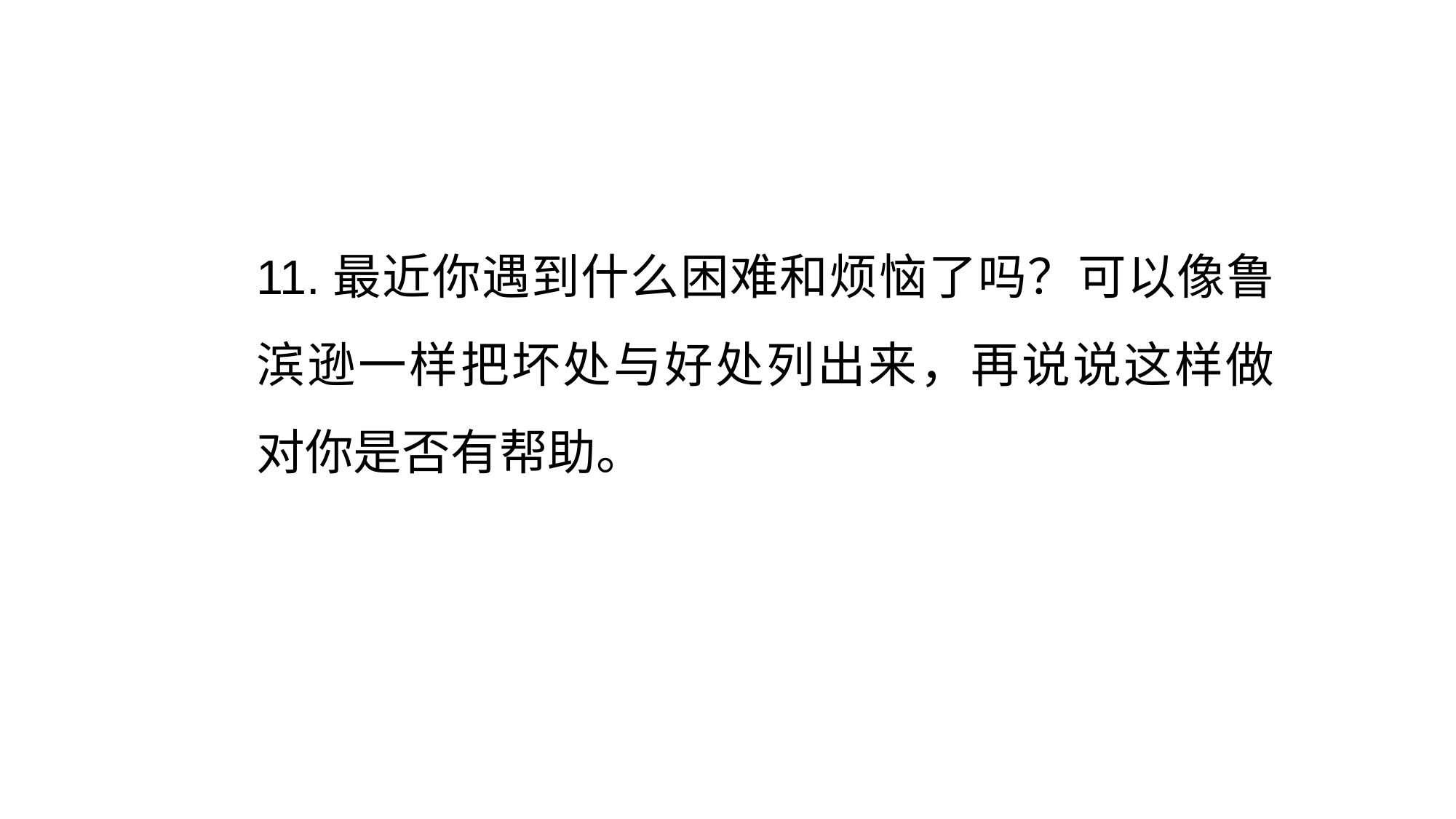

11.最近你遇到什么困难和烦恼了吗？可以像鲁滨逊一样把坏处与好处列出来，再说说这样做对你是否有帮助。